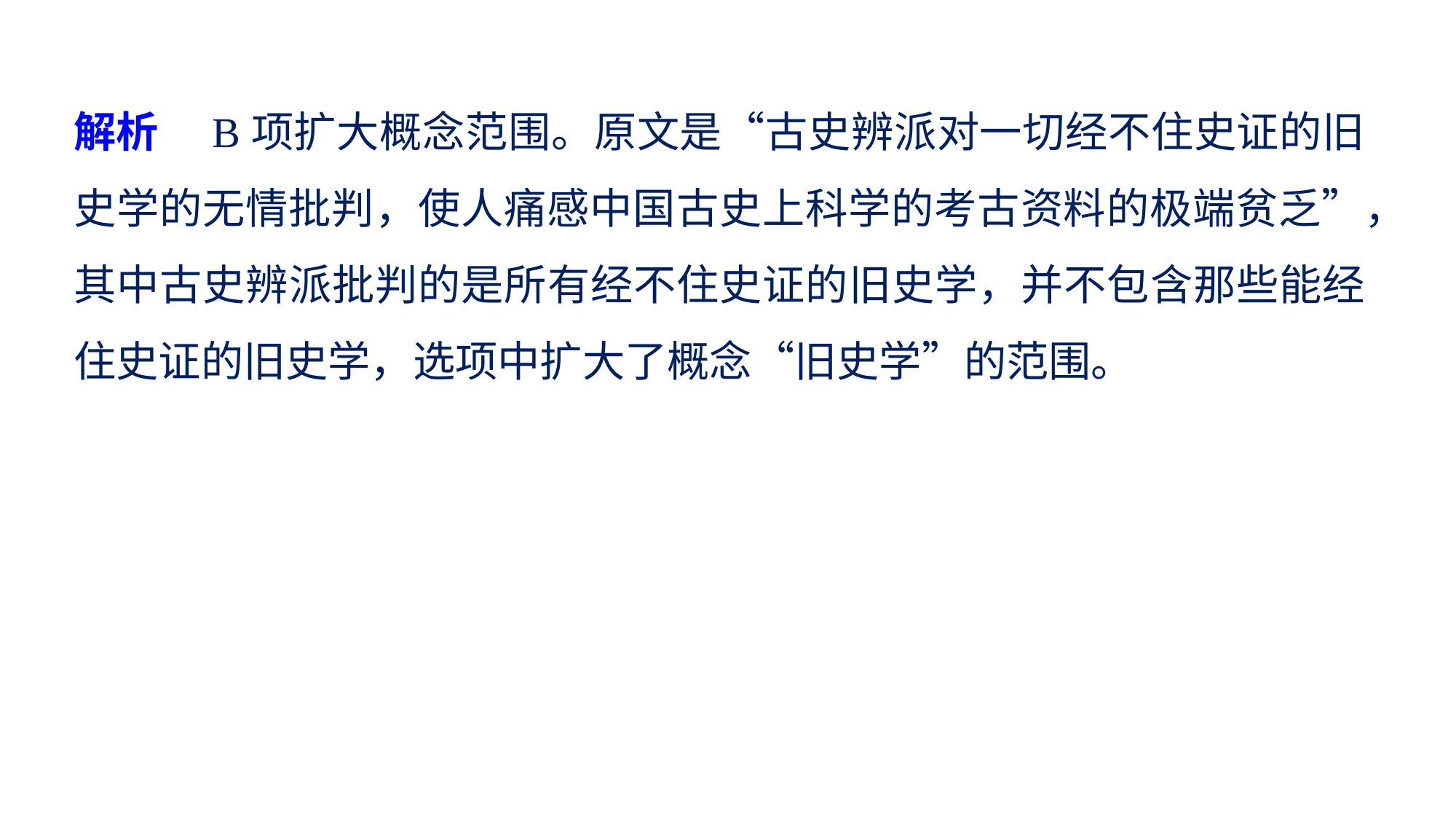

解析　B项扩大概念范围。原文是“古史辨派对一切经不住史证的旧史学的无情批判，使人痛感中国古史上科学的考古资料的极端贫乏”，其中古史辨派批判的是所有经不住史证的旧史学，并不包含那些能经住史证的旧史学，选项中扩大了概念“旧史学”的范围。